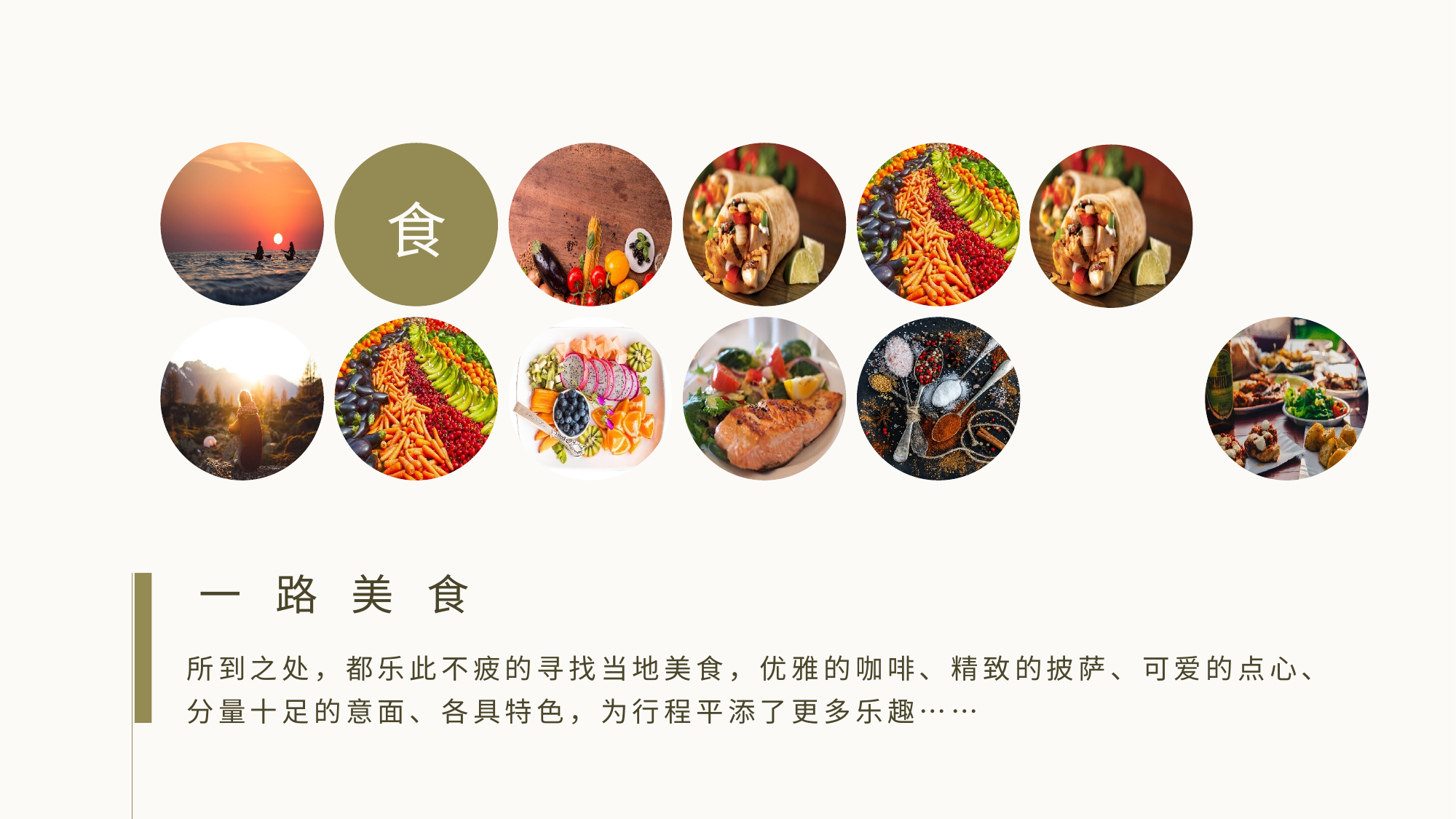

食

一 路 美 食

所到之处，都乐此不疲的寻找当地美食，优雅的咖啡、精致的披萨、可爱的点心、分量十足的意面、各具特色，为行程平添了更多乐趣……
延迟符